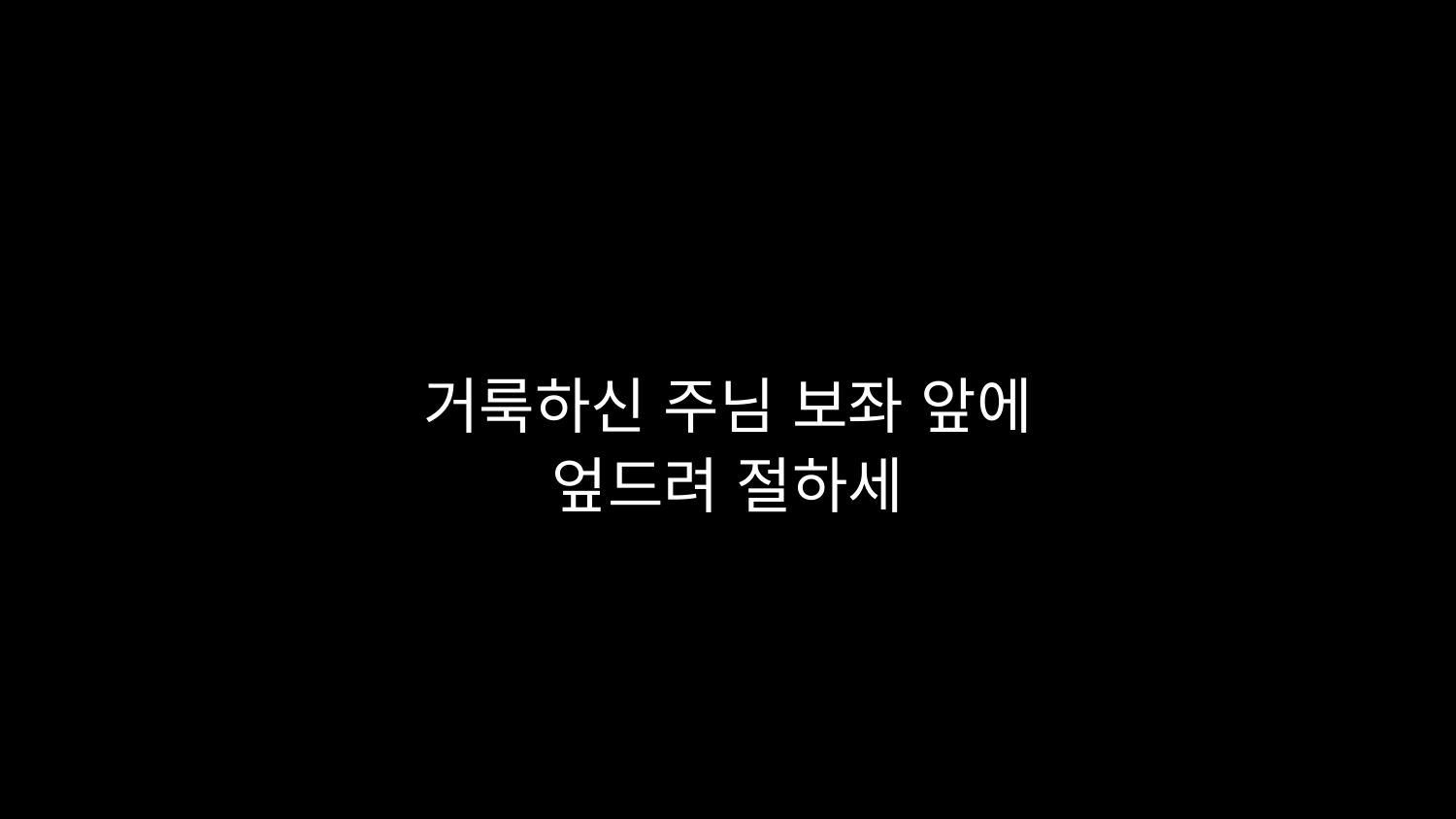

# 거룩하신 주님 보좌 앞에 엎드려 절하세